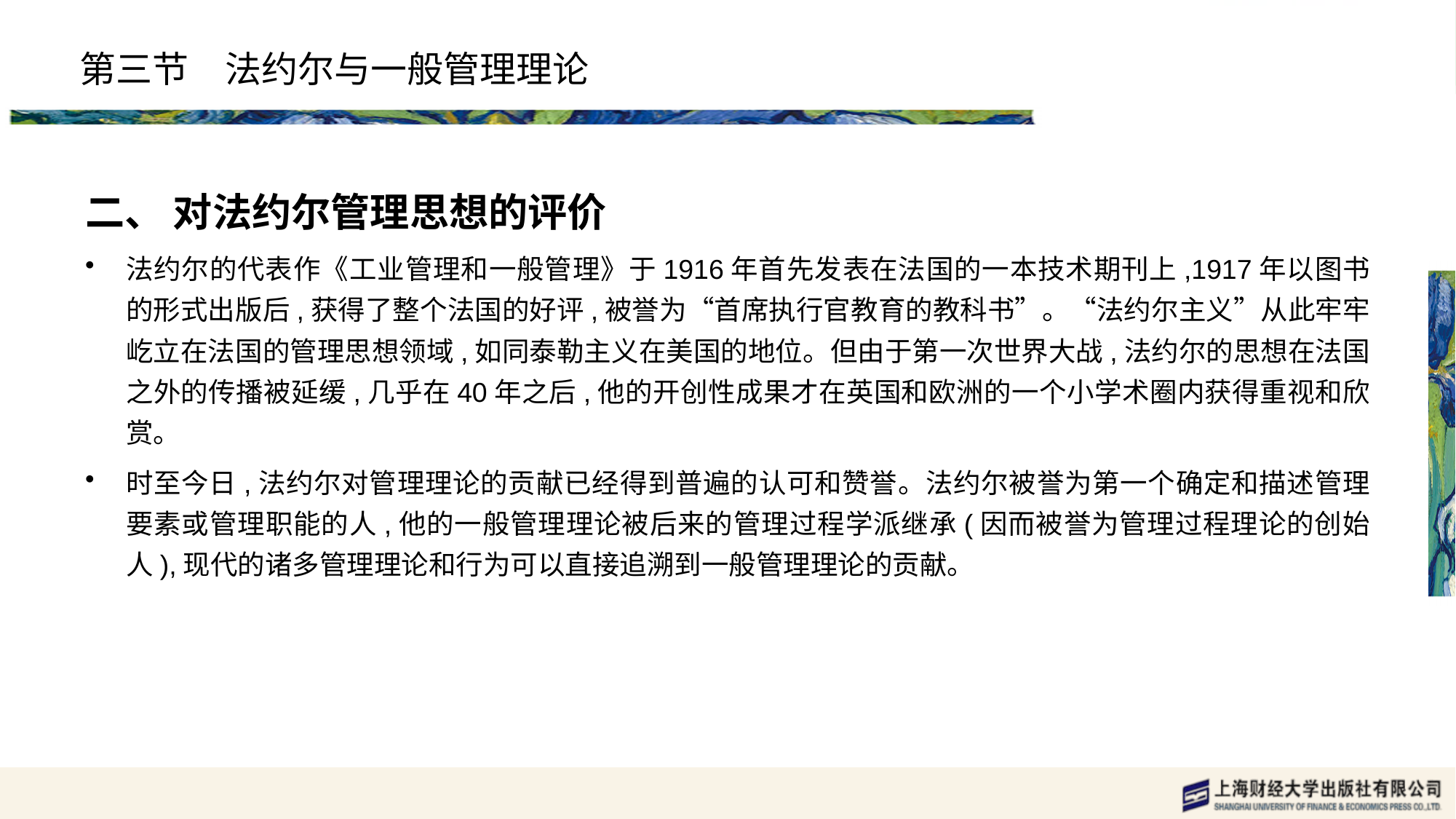

# 第三节　法约尔与一般管理理论
二、 对法约尔管理思想的评价
法约尔的代表作《工业管理和一般管理》于1916年首先发表在法国的一本技术期刊上,1917年以图书的形式出版后,获得了整个法国的好评,被誉为“首席执行官教育的教科书”。“法约尔主义”从此牢牢屹立在法国的管理思想领域,如同泰勒主义在美国的地位。但由于第一次世界大战,法约尔的思想在法国之外的传播被延缓,几乎在40年之后,他的开创性成果才在英国和欧洲的一个小学术圈内获得重视和欣赏。
时至今日,法约尔对管理理论的贡献已经得到普遍的认可和赞誉。法约尔被誉为第一个确定和描述管理要素或管理职能的人,他的一般管理理论被后来的管理过程学派继承(因而被誉为管理过程理论的创始人),现代的诸多管理理论和行为可以直接追溯到一般管理理论的贡献。